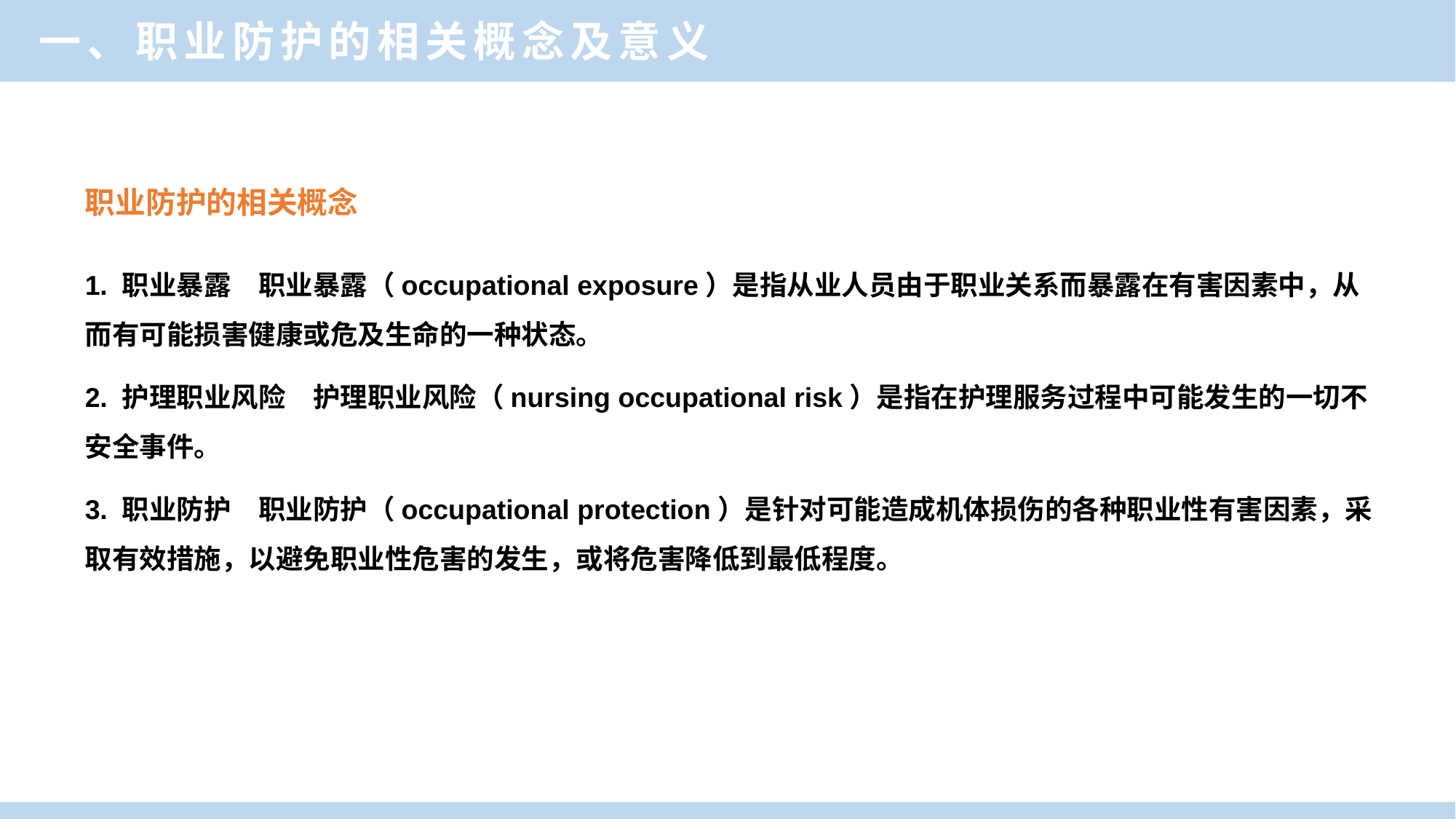

一、职业防护的相关概念及意义
职业防护的相关概念
1. 职业暴露　职业暴露（occupational exposure）是指从业人员由于职业关系而暴露在有害因素中，从而有可能损害健康或危及生命的一种状态。
2. 护理职业风险　护理职业风险（nursing occupational risk）是指在护理服务过程中可能发生的一切不安全事件。
3. 职业防护　职业防护（occupational protection）是针对可能造成机体损伤的各种职业性有害因素，采取有效措施，以避免职业性危害的发生，或将危害降低到最低程度。